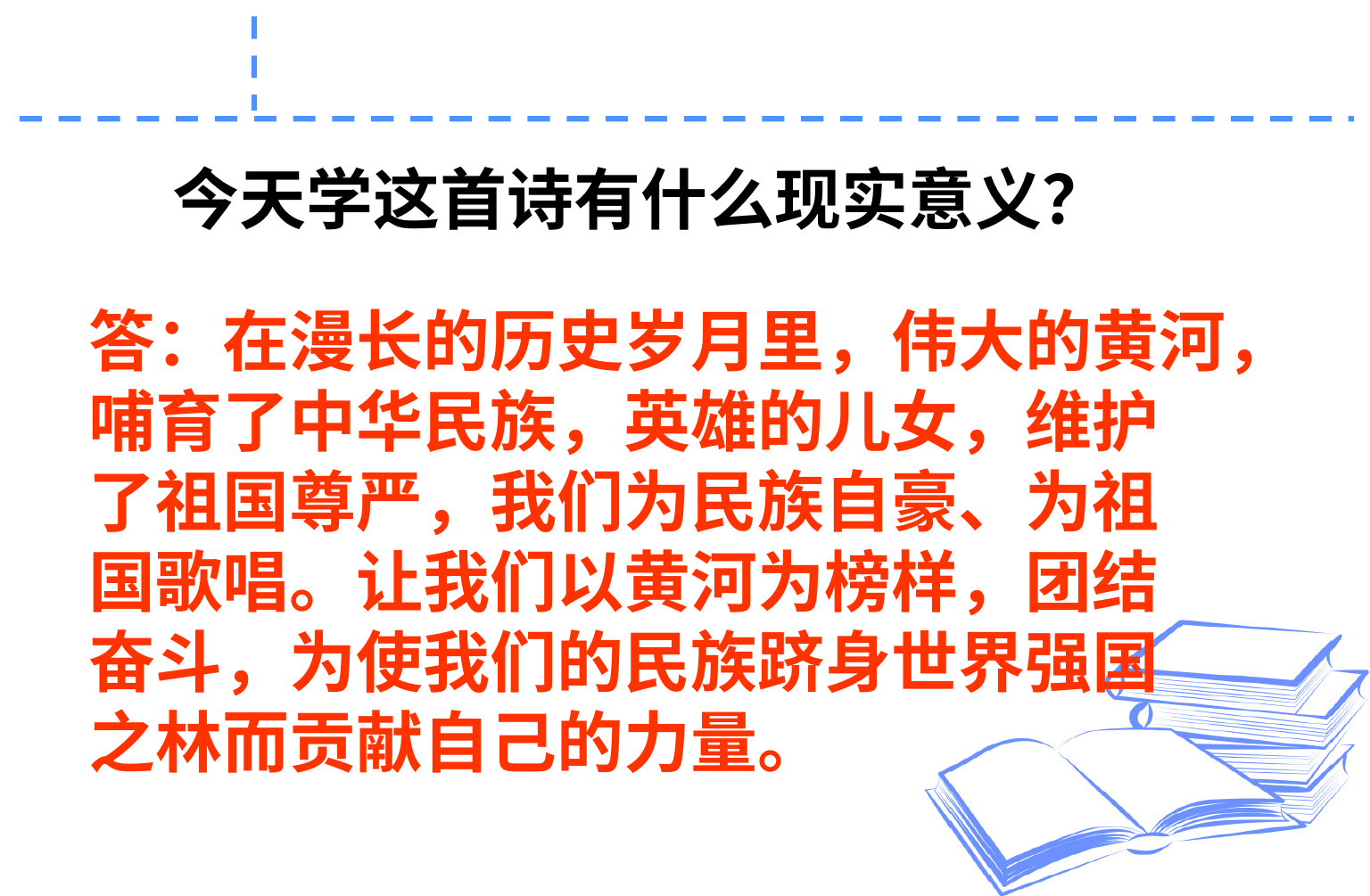

今天学这首诗有什么现实意义？
答：在漫长的历史岁月里，伟大的黄河，
哺育了中华民族，英雄的儿女，维护
了祖国尊严，我们为民族自豪、为祖
国歌唱。让我们以黄河为榜样，团结
奋斗，为使我们的民族跻身世界强国
之林而贡献自己的力量。